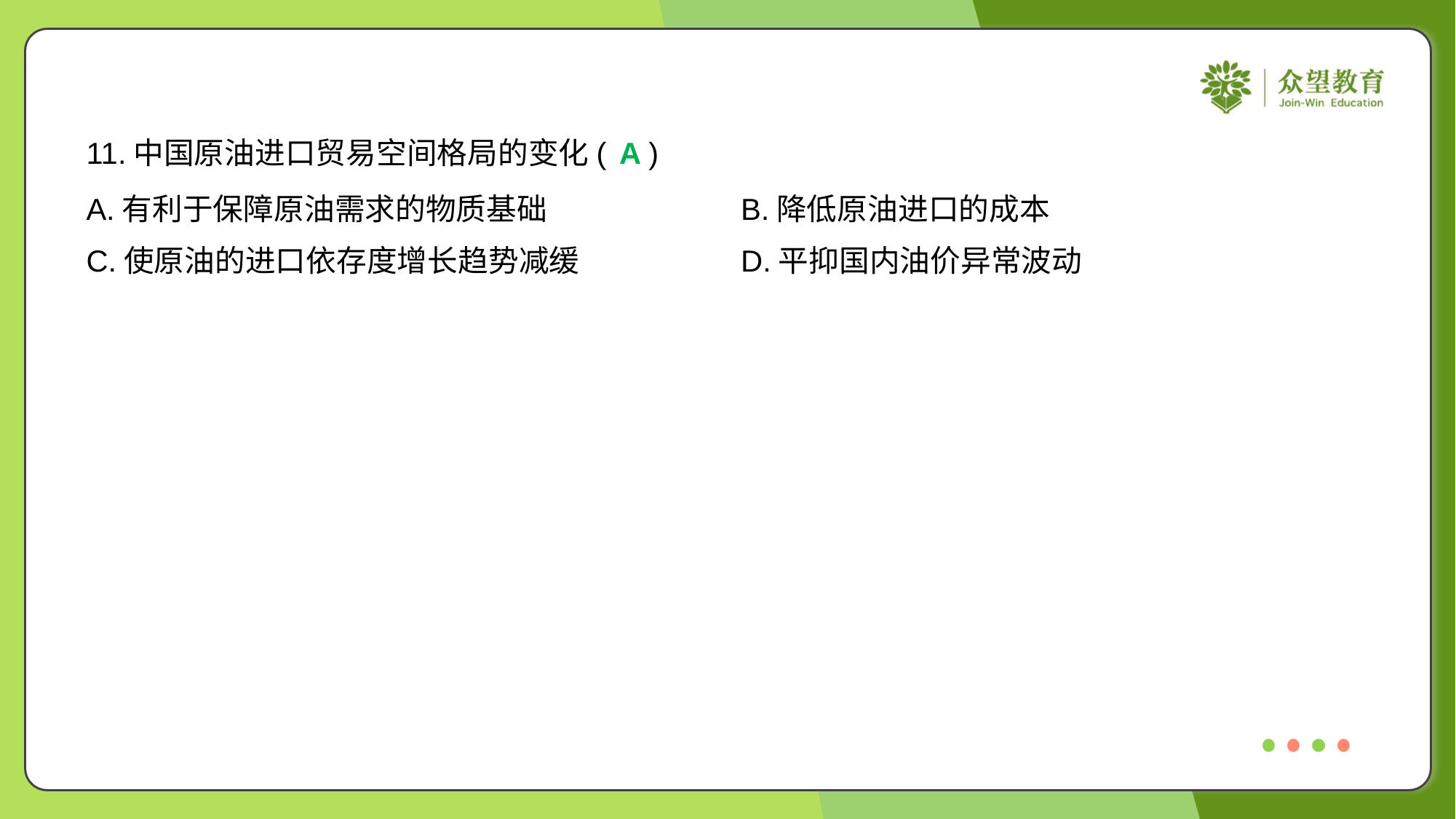

11.中国原油进口贸易空间格局的变化(     )
A
A.有利于保障原油需求的物质基础	B.降低原油进口的成本
C.使原油的进口依存度增长趋势减缓	D.平抑国内油价异常波动